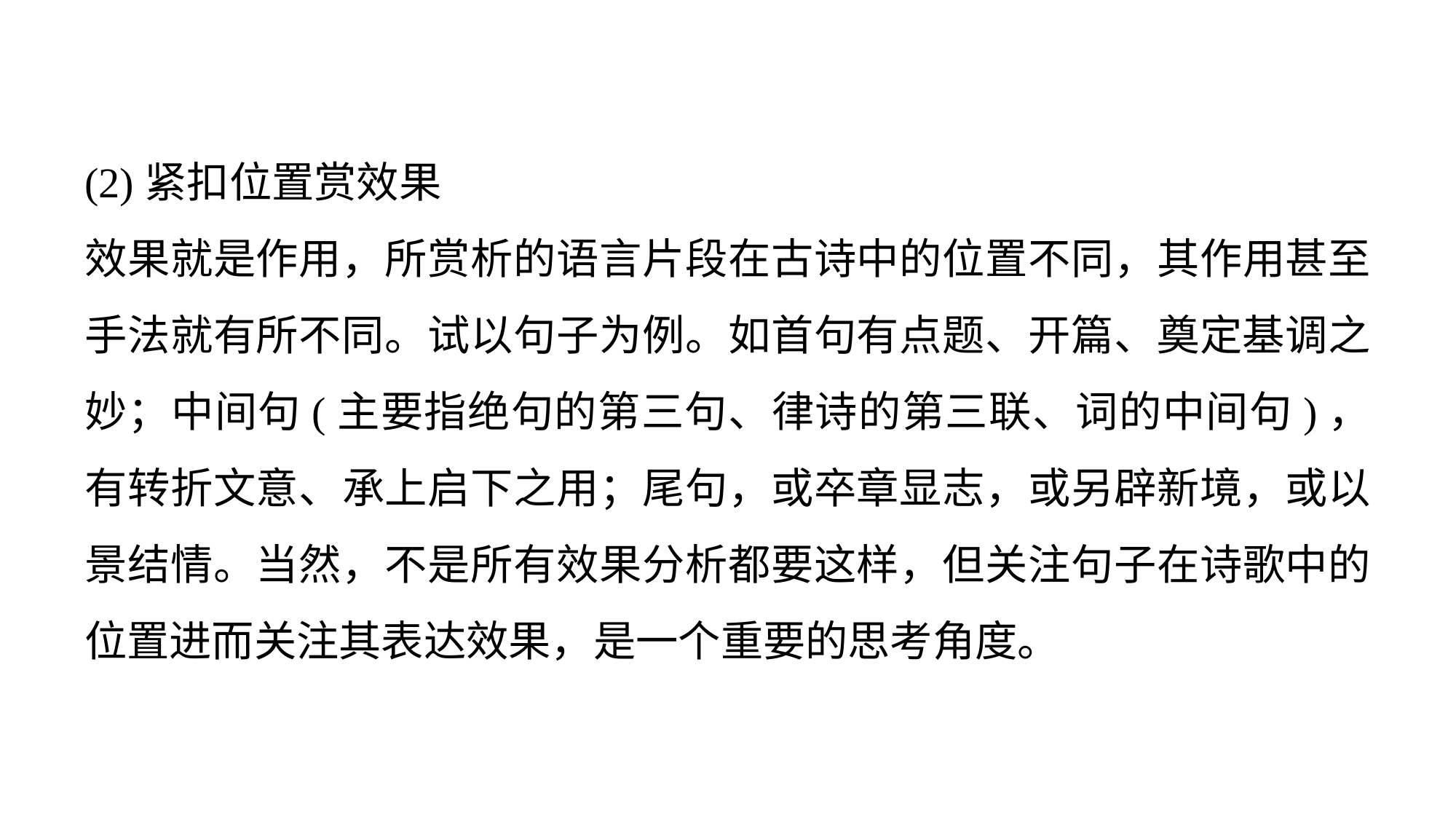

(2)紧扣位置赏效果
效果就是作用，所赏析的语言片段在古诗中的位置不同，其作用甚至手法就有所不同。试以句子为例。如首句有点题、开篇、奠定基调之妙；中间句(主要指绝句的第三句、律诗的第三联、词的中间句)，有转折文意、承上启下之用；尾句，或卒章显志，或另辟新境，或以景结情。当然，不是所有效果分析都要这样，但关注句子在诗歌中的位置进而关注其表达效果，是一个重要的思考角度。